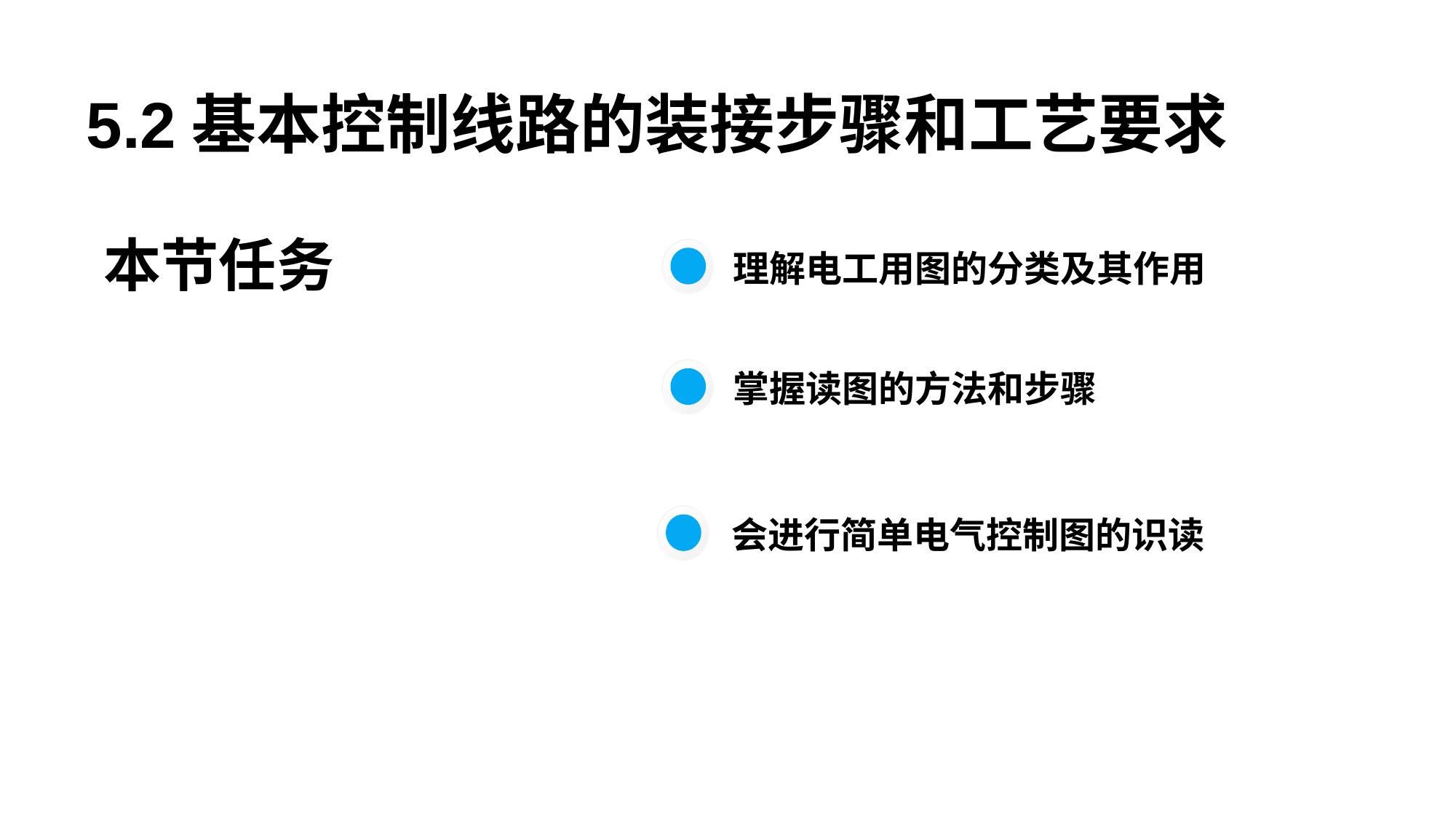

5.2基本控制线路的装接步骤和工艺要求
本节任务

理解电工用图的分类及其作用

掌握读图的方法和步骤

会进行简单电气控制图的识读